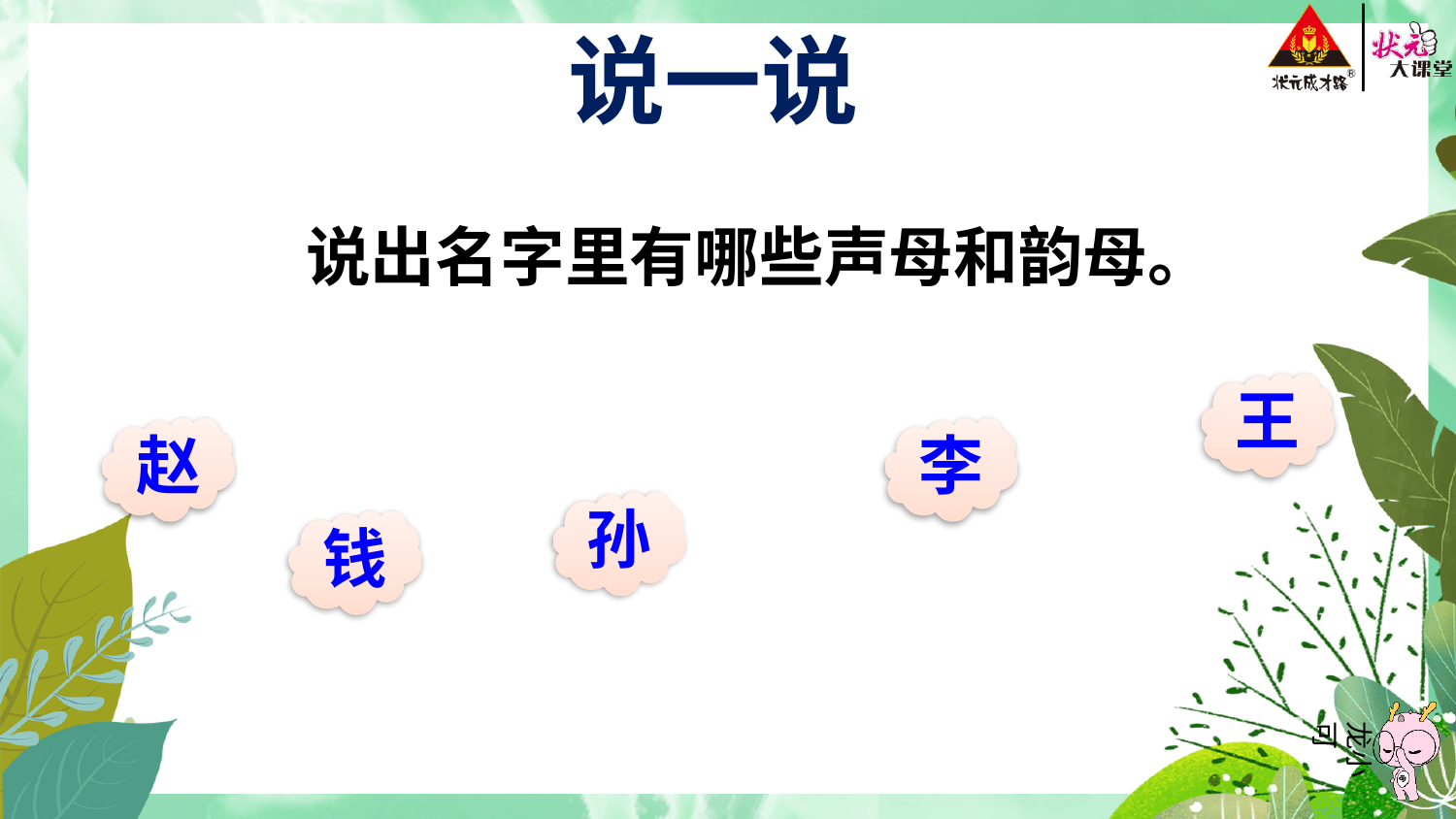

说一说
说出名字里有哪些声母和韵母。

王

赵

李

孙

钱